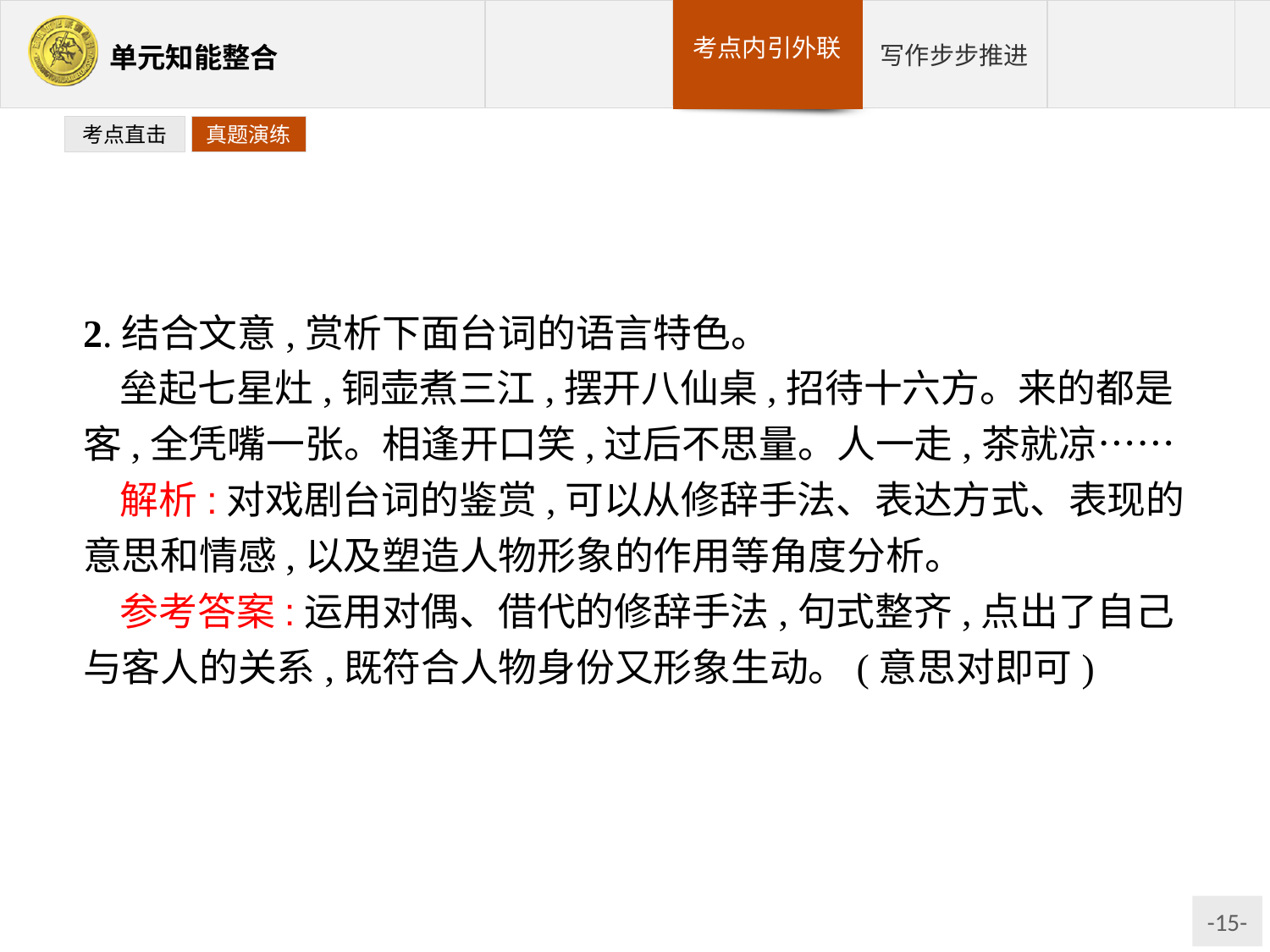

考点直击
真题演练
2.结合文意,赏析下面台词的语言特色。
垒起七星灶,铜壶煮三江,摆开八仙桌,招待十六方。来的都是客,全凭嘴一张。相逢开口笑,过后不思量。人一走,茶就凉……
解析:对戏剧台词的鉴赏,可以从修辞手法、表达方式、表现的意思和情感,以及塑造人物形象的作用等角度分析。
参考答案:运用对偶、借代的修辞手法,句式整齐,点出了自己与客人的关系,既符合人物身份又形象生动。(意思对即可)